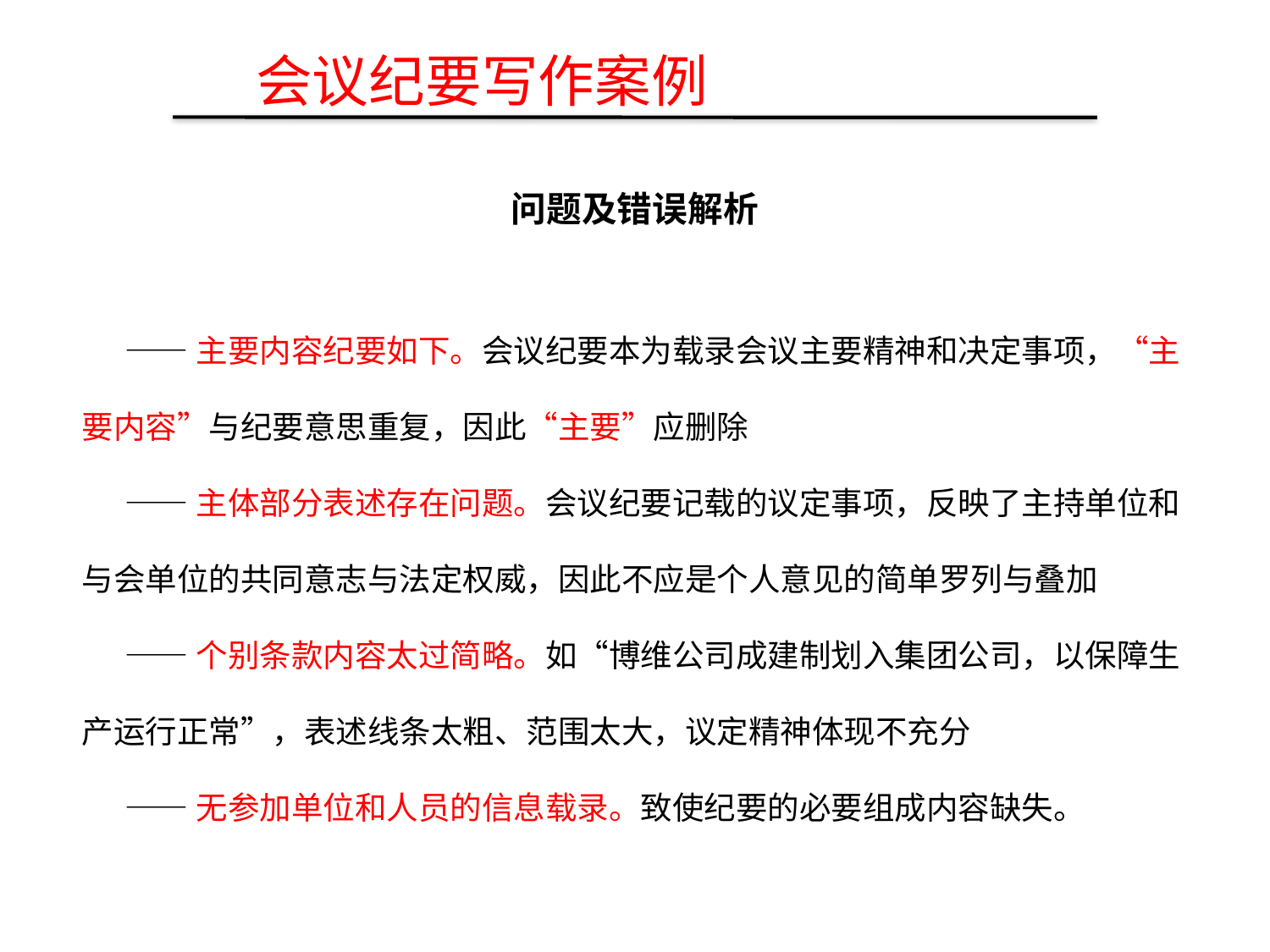

会议纪要写作案例

问题及错误解析
      ——主要内容纪要如下。会议纪要本为载录会议主要精神和决定事项，“主要内容”与纪要意思重复，因此“主要”应删除
      ——主体部分表述存在问题。会议纪要记载的议定事项，反映了主持单位和与会单位的共同意志与法定权威，因此不应是个人意见的简单罗列与叠加
      ——个别条款内容太过简略。如“博维公司成建制划入集团公司，以保障生产运行正常”，表述线条太粗、范围太大，议定精神体现不充分
      ——无参加单位和人员的信息载录。致使纪要的必要组成内容缺失。